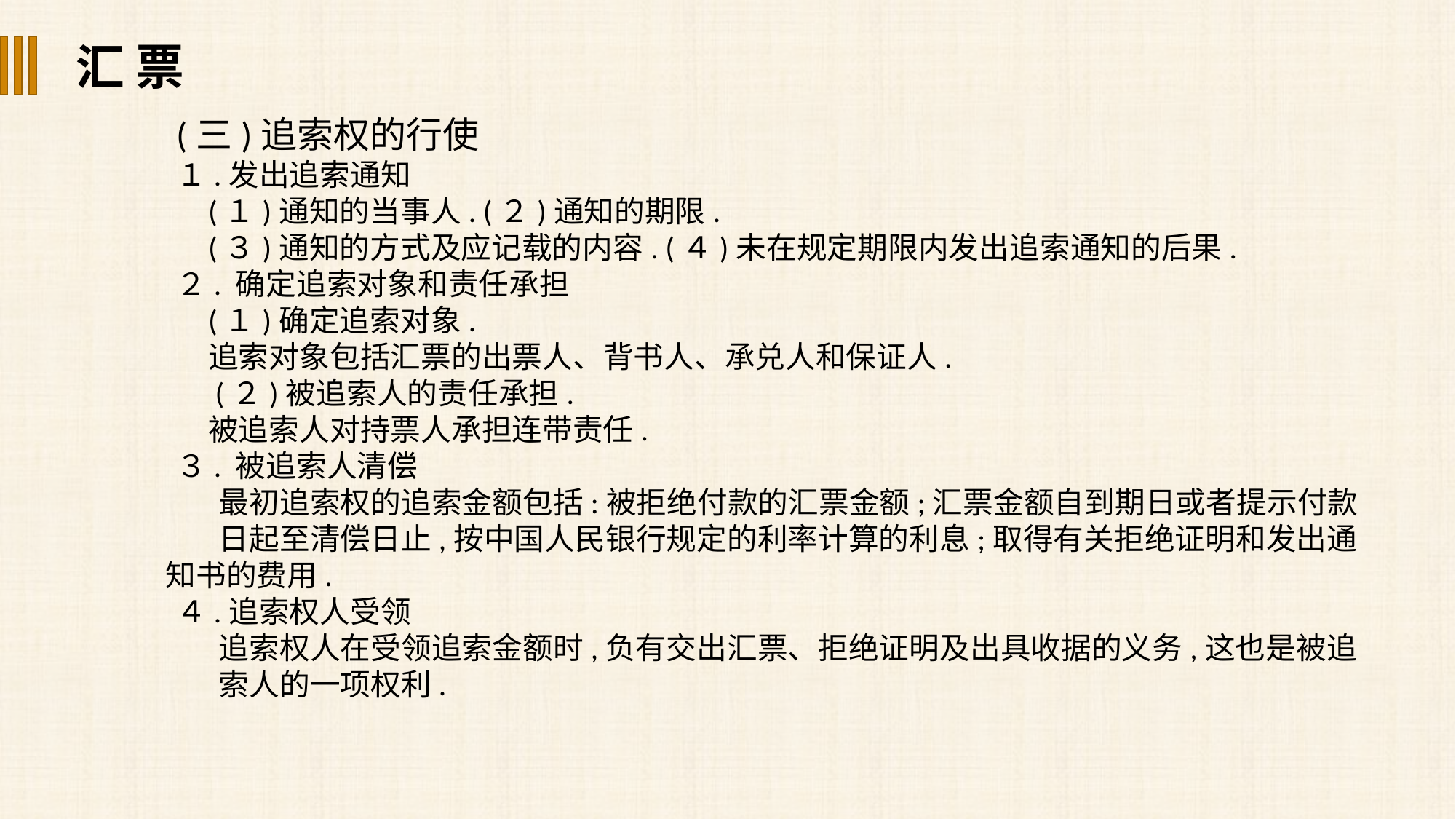

汇 票

(三)追索权的行使
１.发出追索通知
(１)通知的当事人. (２)通知的期限.
(３)通知的方式及应记载的内容. (４)未在规定期限内发出追索通知的后果.
２. 确定追索对象和责任承担
(１)确定追索对象.
追索对象包括汇票的出票人、背书人、承兑人和保证人.
 (２)被追索人的责任承担.
被追索人对持票人承担连带责任.
３. 被追索人清偿
最初追索权的追索金额包括:被拒绝付款的汇票金额;汇票金额自到期日或者提示付款
日起至清偿日止,按中国人民银行规定的利率计算的利息;取得有关拒绝证明和发出通知书的费用.
４.追索权人受领
追索权人在受领追索金额时,负有交出汇票、拒绝证明及出具收据的义务,这也是被追
索人的一项权利.